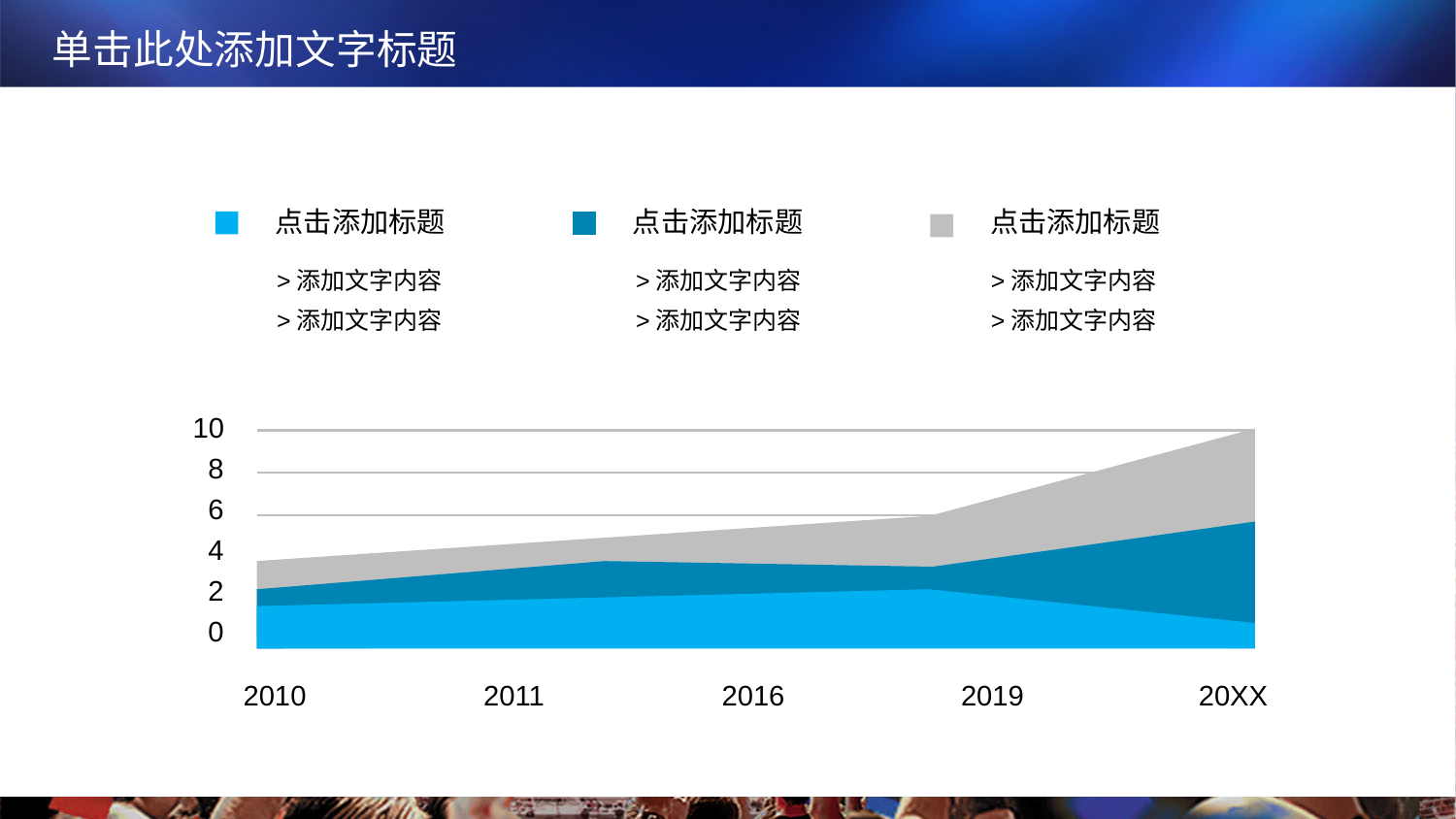

点击添加标题

点击添加标题

点击添加标题

>添加文字内容
>添加文字内容
>添加文字内容
>添加文字内容
>添加文字内容
>添加文字内容
10

8
6
4
2
0
2010
2011
2016
2019
20XX